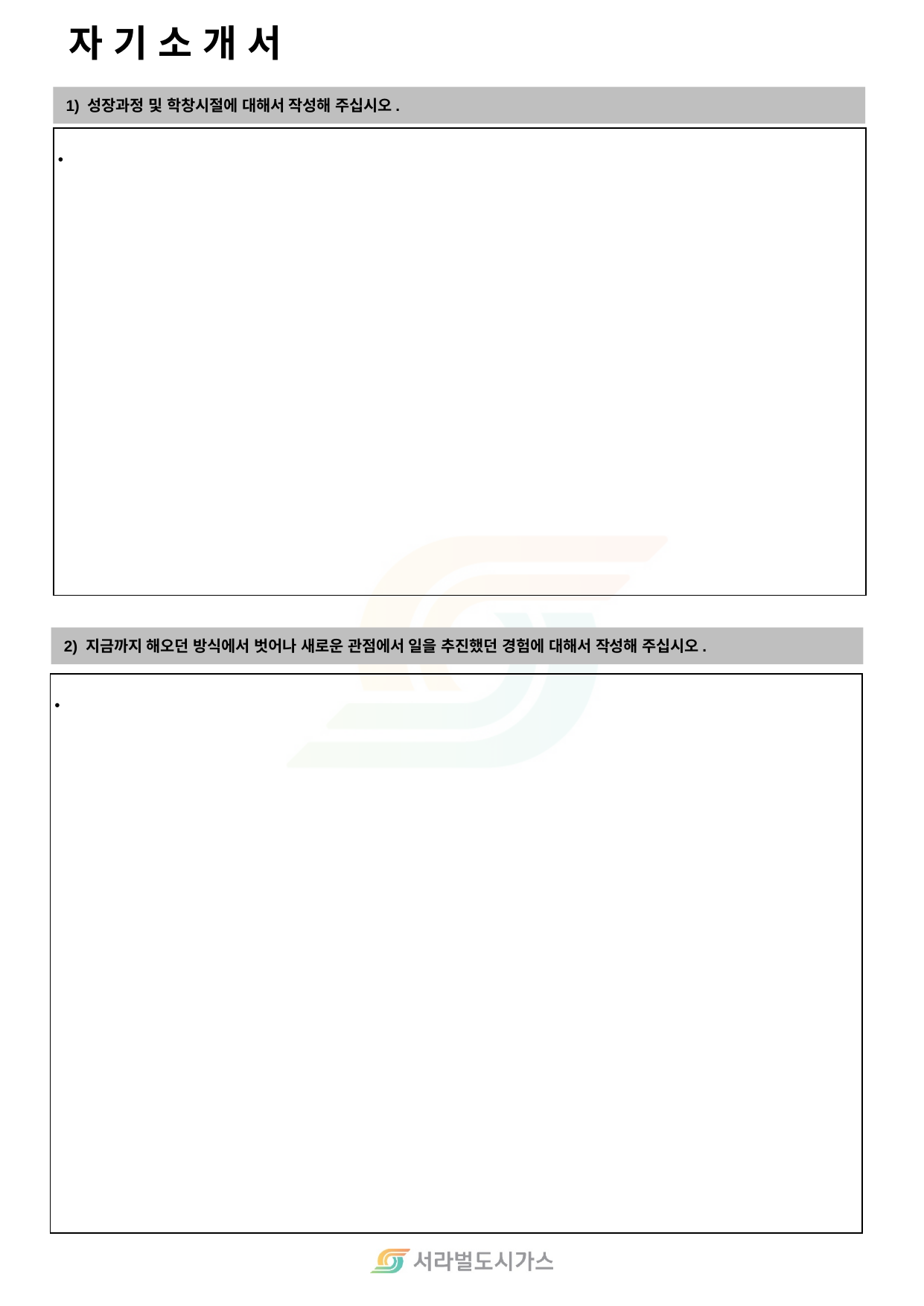

자 기 소 개 서
   1) 성장과정 및 학창시절에 대해서 작성해 주십시오.

   2) 지금까지 해오던 방식에서 벗어나 새로운 관점에서 일을 추진했던 경험에 대해서 작성해 주십시오.